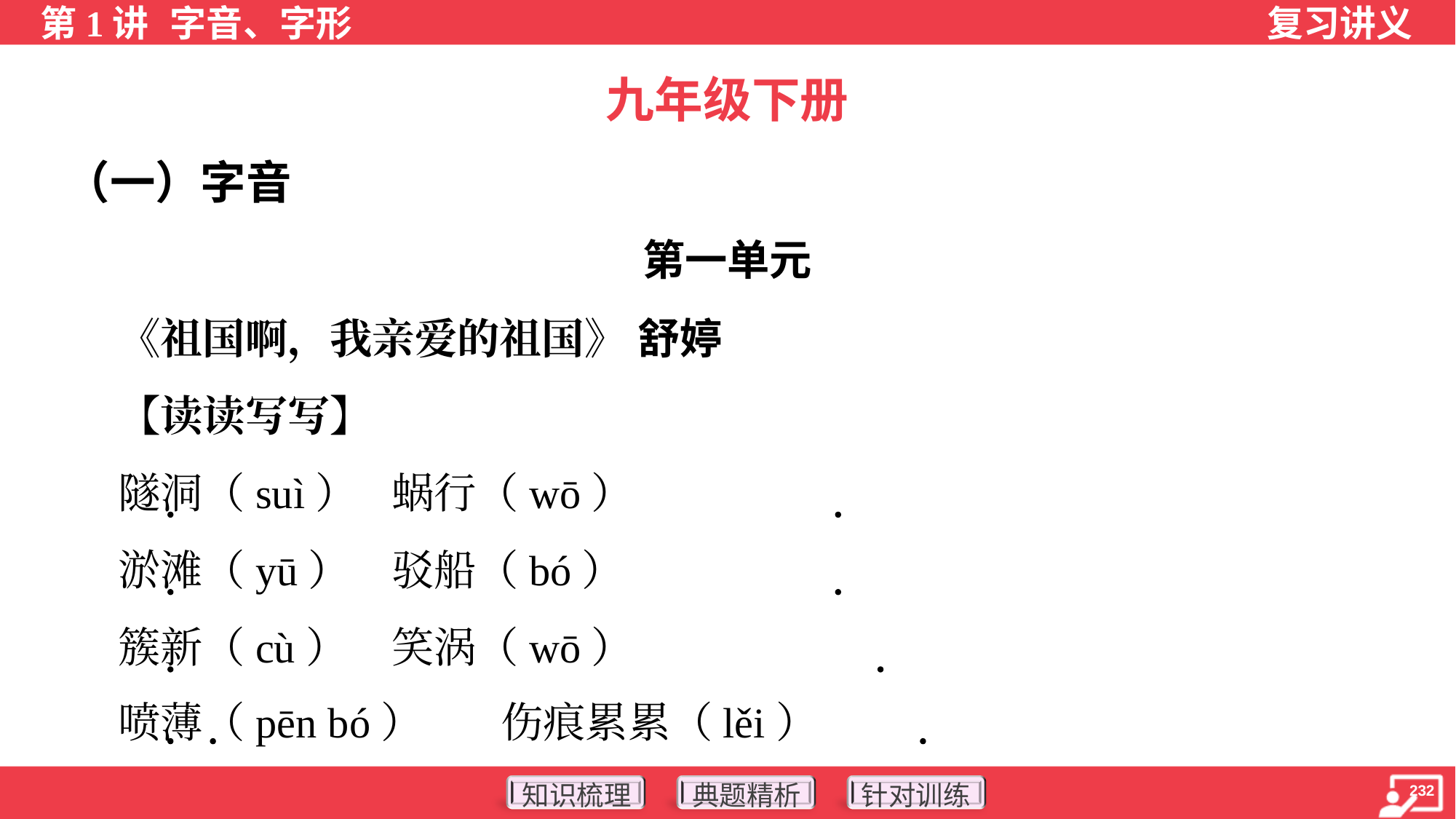

九年级下册
（一）字音
第一单元
    《祖国啊，我亲爱的祖国》 舒婷
    【读读写写】
    隧洞（suì）	蜗行（wō）
    淤滩（yū）	驳船（bó）
    簇新（cù）	笑涡（wō）
    喷薄（pēn bó）	伤痕累累（lěi）